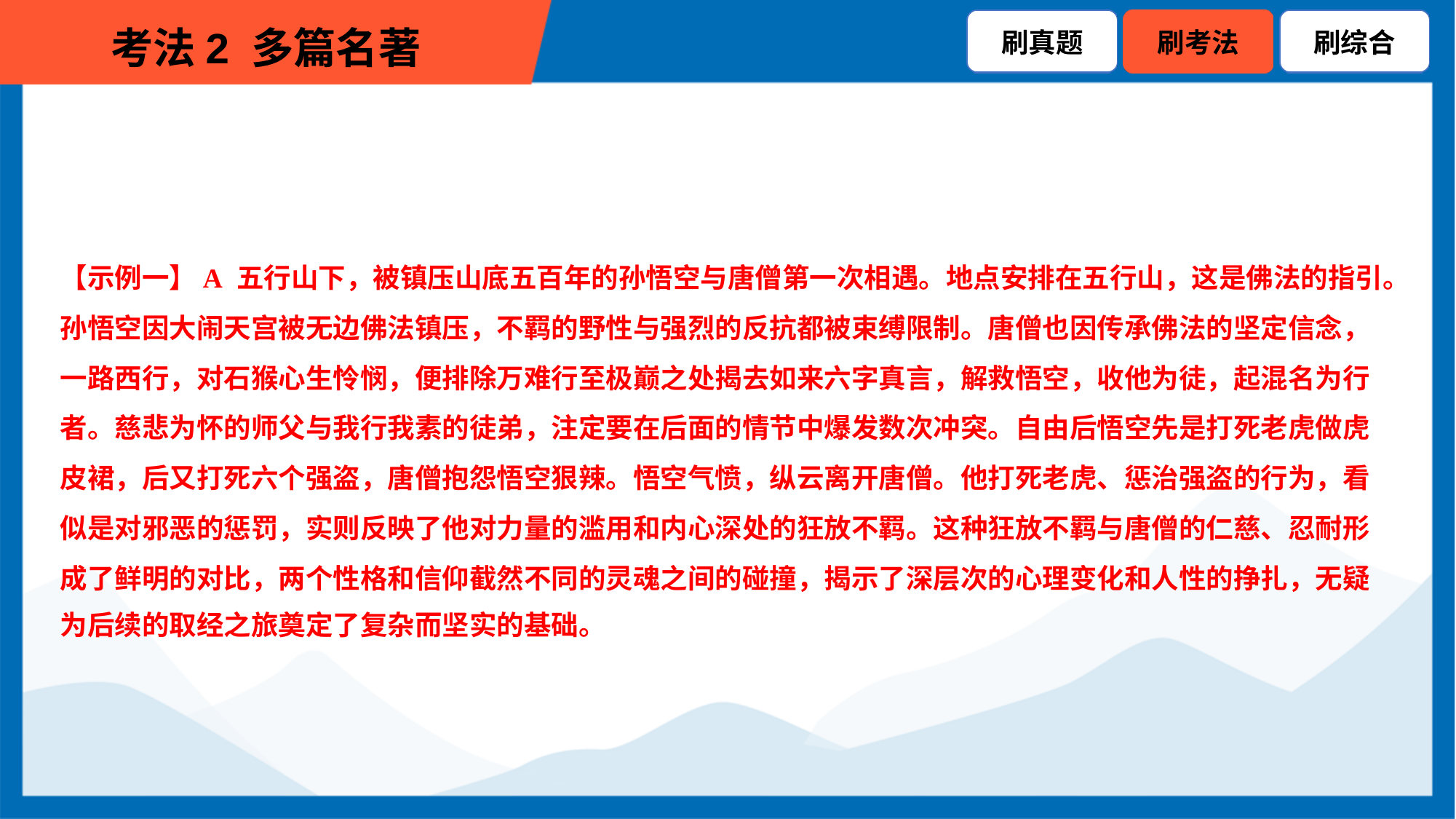

【示例一】A 五行山下，被镇压山底五百年的孙悟空与唐僧第一次相遇。地点安排在五行山，这是佛法的指引。
孙悟空因大闹天宫被无边佛法镇压，不羁的野性与强烈的反抗都被束缚限制。唐僧也因传承佛法的坚定信念，
一路西行，对石猴心生怜悯，便排除万难行至极巅之处揭去如来六字真言，解救悟空，收他为徒，起混名为行
者。慈悲为怀的师父与我行我素的徒弟，注定要在后面的情节中爆发数次冲突。自由后悟空先是打死老虎做虎
皮裙，后又打死六个强盗，唐僧抱怨悟空狠辣。悟空气愤，纵云离开唐僧。他打死老虎、惩治强盗的行为，看
似是对邪恶的惩罚，实则反映了他对力量的滥用和内心深处的狂放不羁。这种狂放不羁与唐僧的仁慈、忍耐形
成了鲜明的对比，两个性格和信仰截然不同的灵魂之间的碰撞，揭示了深层次的心理变化和人性的挣扎，无疑
为后续的取经之旅奠定了复杂而坚实的基础。